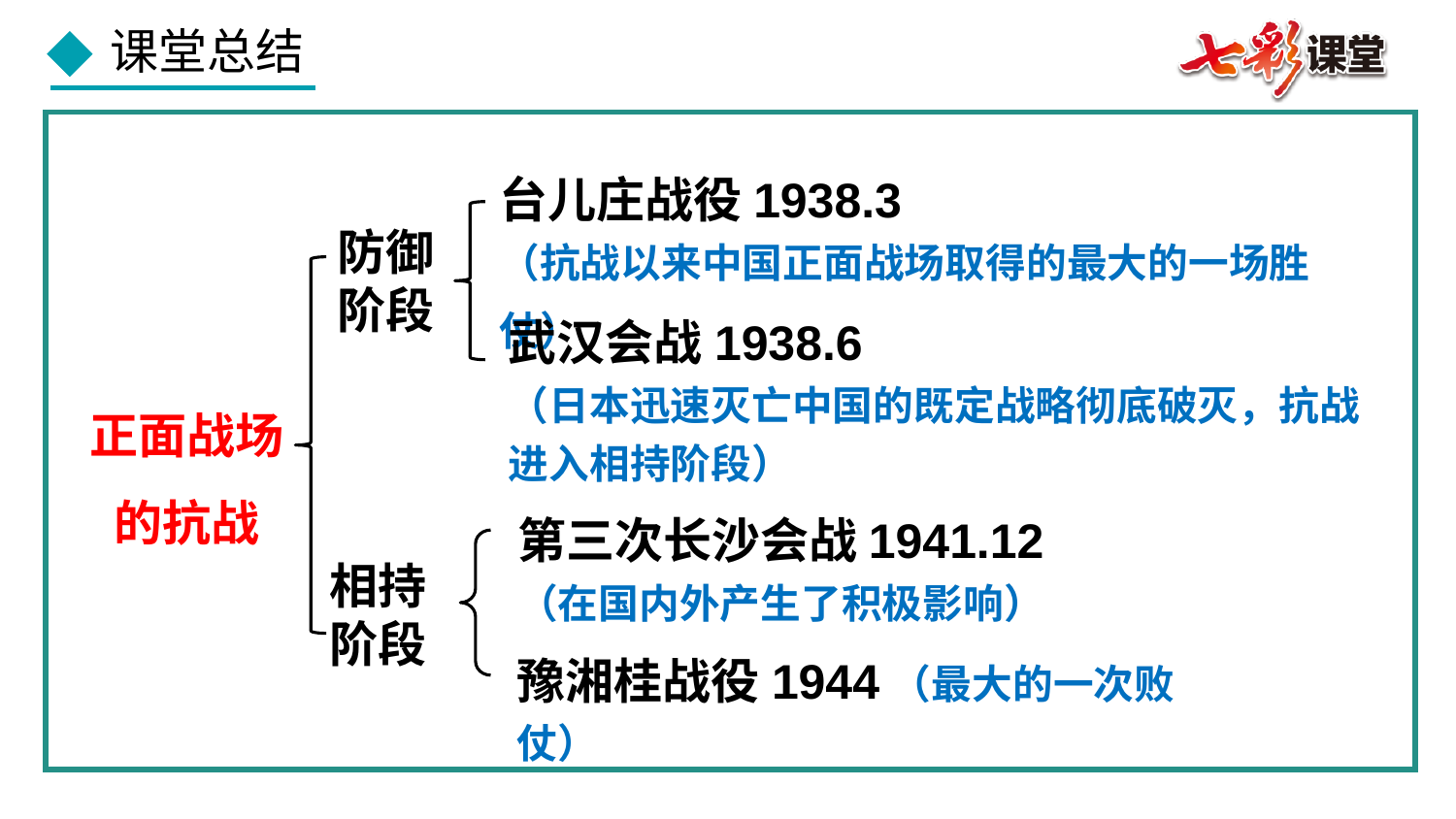

台儿庄战役1938.3
（抗战以来中国正面战场取得的最大的一场胜仗）

防御
阶段

武汉会战1938.6
（日本迅速灭亡中国的既定战略彻底破灭，抗战进入相持阶段）

正面战场的抗战
第三次长沙会战1941.12
（在国内外产生了积极影响）

相持
阶段
豫湘桂战役1944（最大的一次败仗）